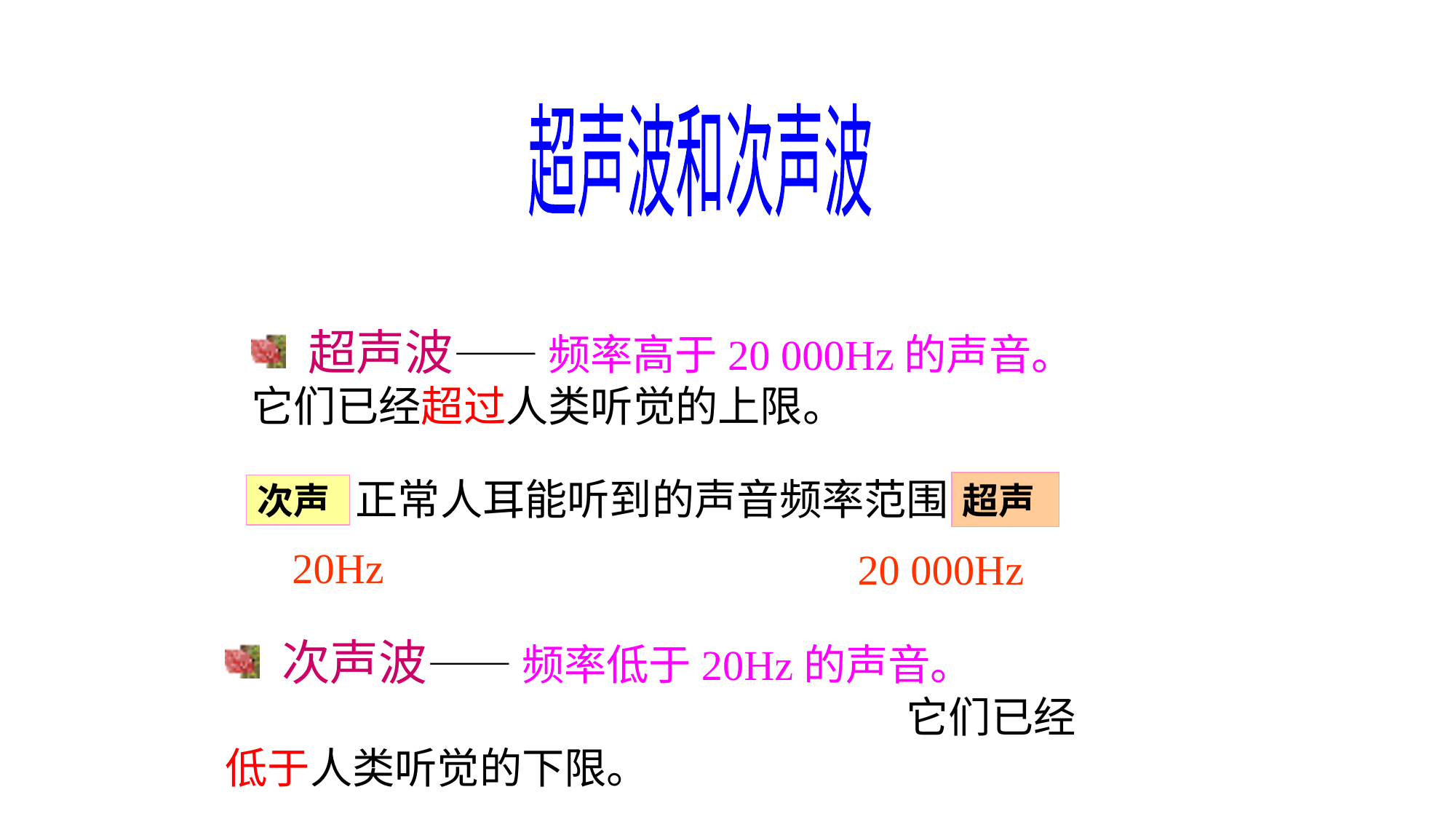

超声波和次声波
 超声波—— 频率高于20 000Hz的声音。
它们已经超过人类听觉的上限。
正常人耳能听到的声音频率范围
超声
次声
20Hz
20 000Hz
 次声波—— 频率低于20Hz的声音。                                                                                     它们已经低于人类听觉的下限。